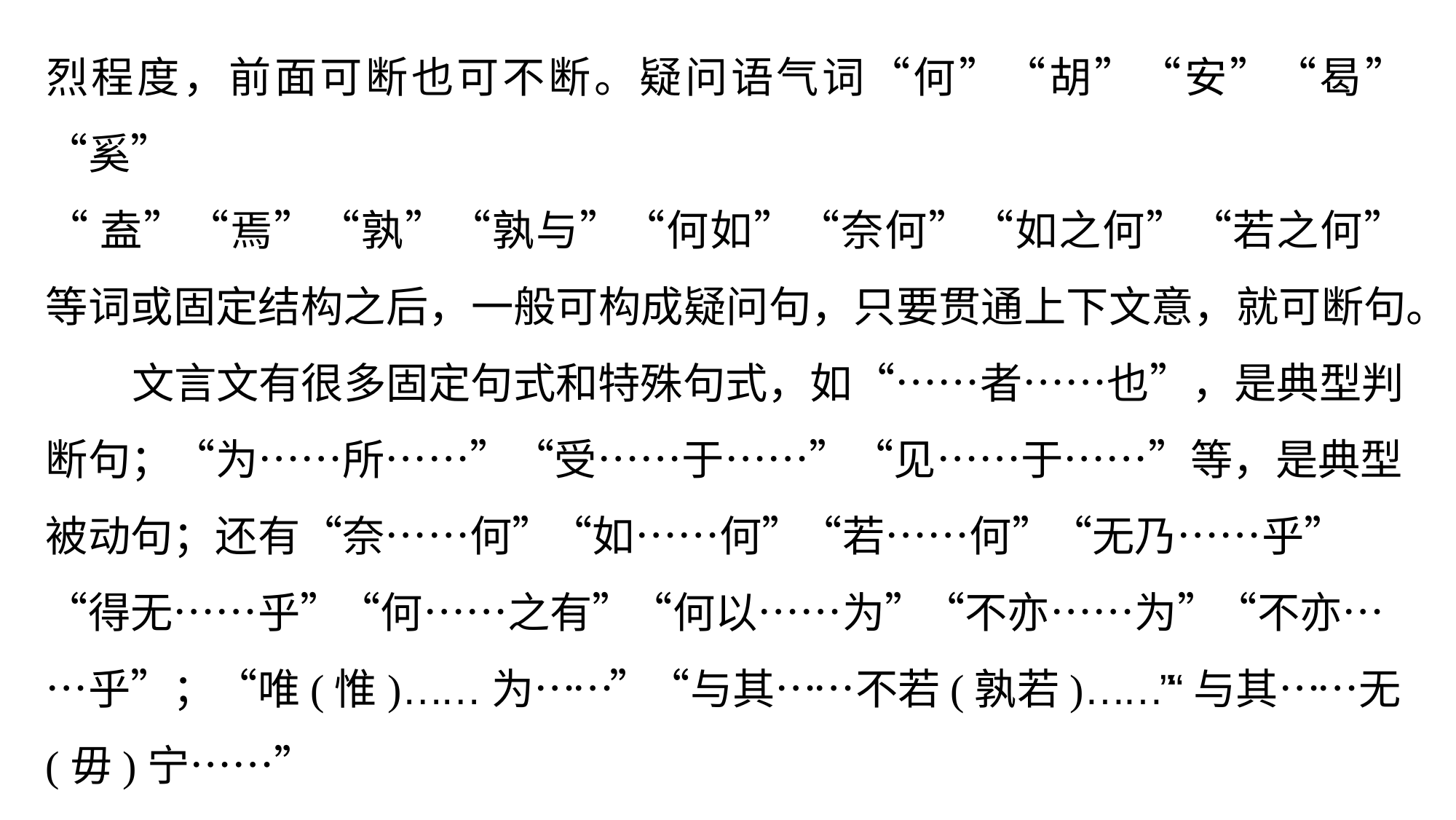

烈程度，前面可断也可不断。疑问语气词“何”“胡”“安”“曷”“奚”
“盍”“焉”“孰”“孰与”“何如”“奈何”“如之何”“若之何”等词或固定结构之后，一般可构成疑问句，只要贯通上下文意，就可断句。
文言文有很多固定句式和特殊句式，如“……者……也”，是典型判断句；“为……所……”“受……于……”“见……于……”等，是典型被动句；还有“奈……何”“如……何”“若……何”“无乃……乎”“得无……乎”“何……之有”“何以……为”“不亦……为”“不亦……乎”；“唯(惟)……为……”“与其……不若(孰若)……”“与其……无(毋)宁……”
“孰与……乎”等，这些固定句式和特殊句式，都是我们断句的依据，因而在断句时一定要看清楚，千万不要硬生生破坏这些固定句式。